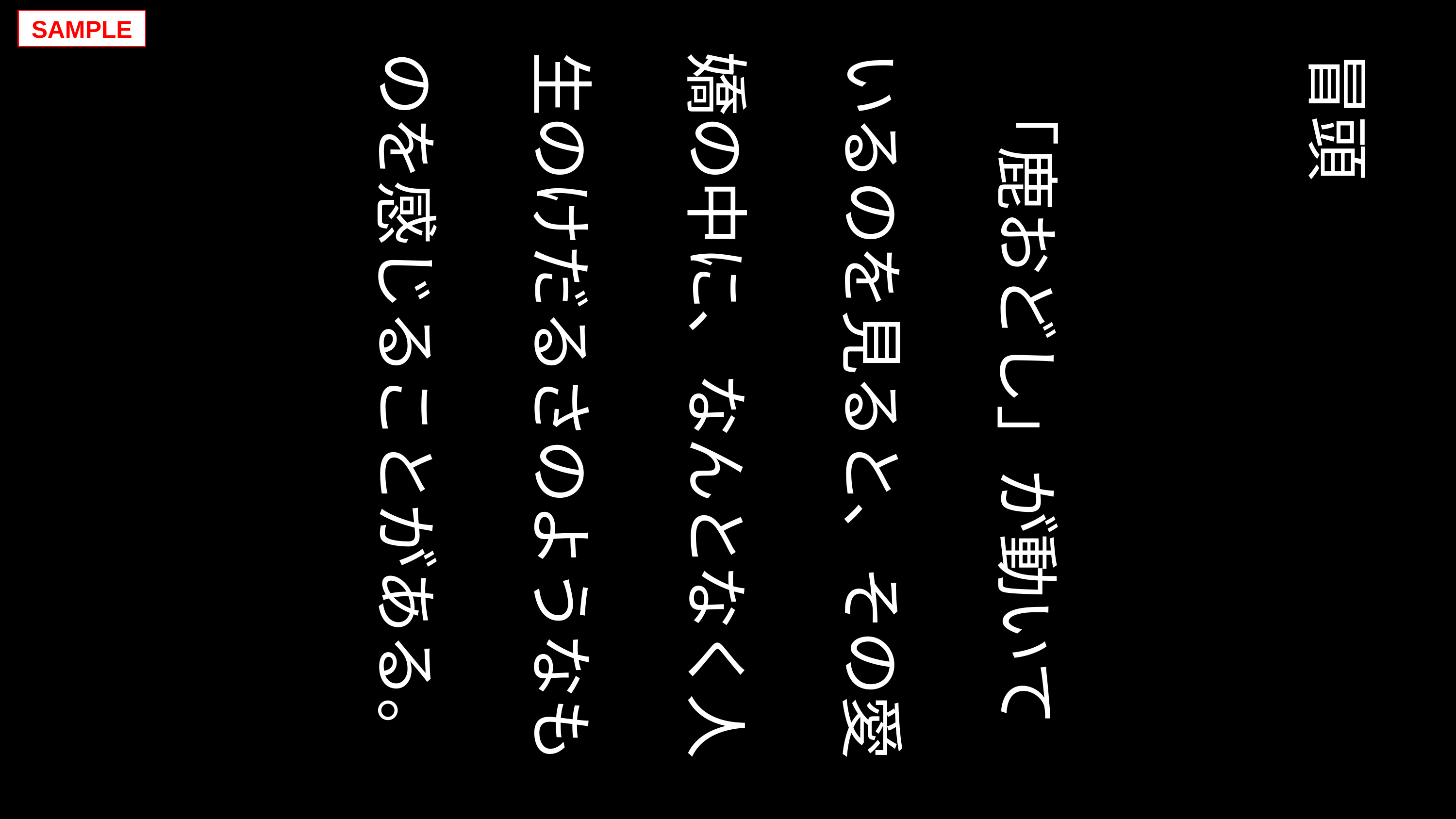

SAMPLE
冒頭

 「鹿おどし」が動いているのを見ると、その愛嬌の中に、なんとなく人生のけだるさのようなものを感じることがある。